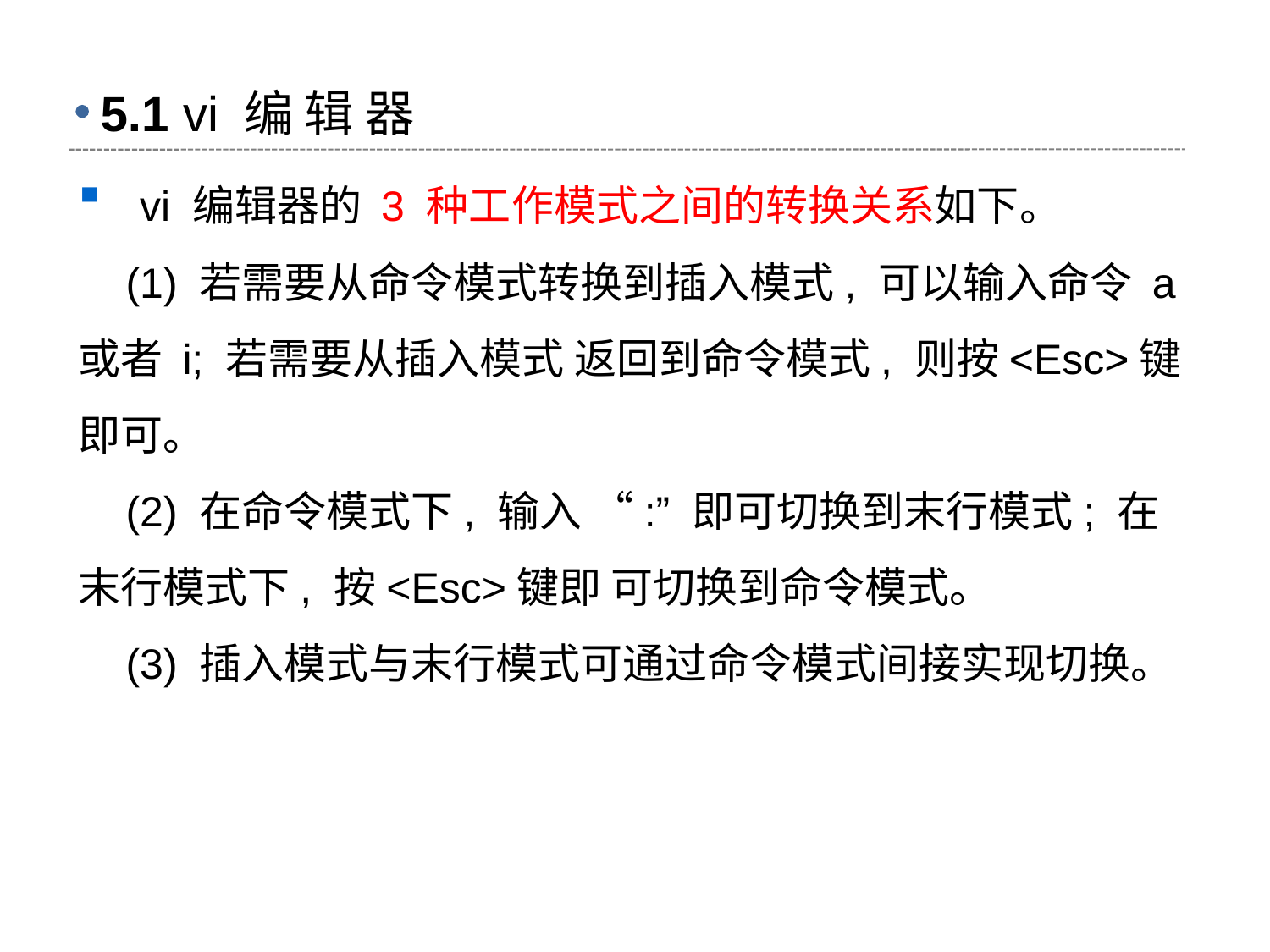

# 5.1 vi 编 辑 器
 vi 编辑器的 3 种工作模式之间的转换关系如下。
    (1) 若需要从命令模式转换到插入模式, 可以输入命令 a 或者 i; 若需要从插入模式 返回到命令模式, 则按<Esc>键即可。
    (2) 在命令模式下, 输入 “:” 即可切换到末行模式; 在末行模式下, 按<Esc>键即 可切换到命令模式。
    (3) 插入模式与末行模式可通过命令模式间接实现切换。